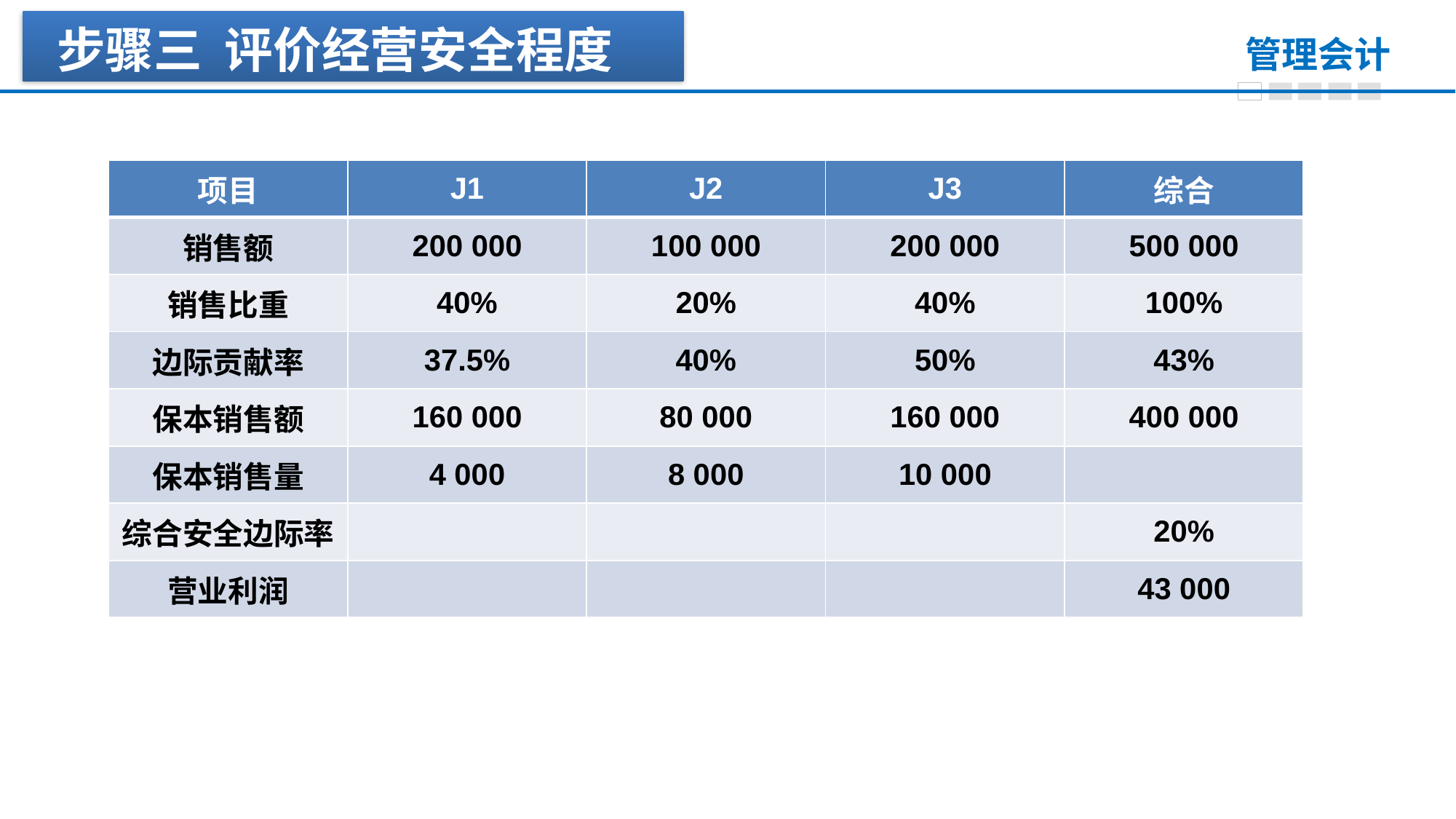

步骤三  评价经营安全程度
| 项目 | J1 | J2 | J3 | 综合 |
| --- | --- | --- | --- | --- |
| 销售额 | 200 000 | 100 000 | 200 000 | 500 000 |
| 销售比重 | 40% | 20% | 40% | 100% |
| 边际贡献率 | 37.5% | 40% | 50% | 43% |
| 保本销售额 | 160 000 | 80 000 | 160 000 | 400 000 |
| 保本销售量 | 4 000 | 8 000 | 10 000 |  |
| 综合安全边际率 |  |  |  | 20% |
| 营业利润 |  |  |  | 43 000 |